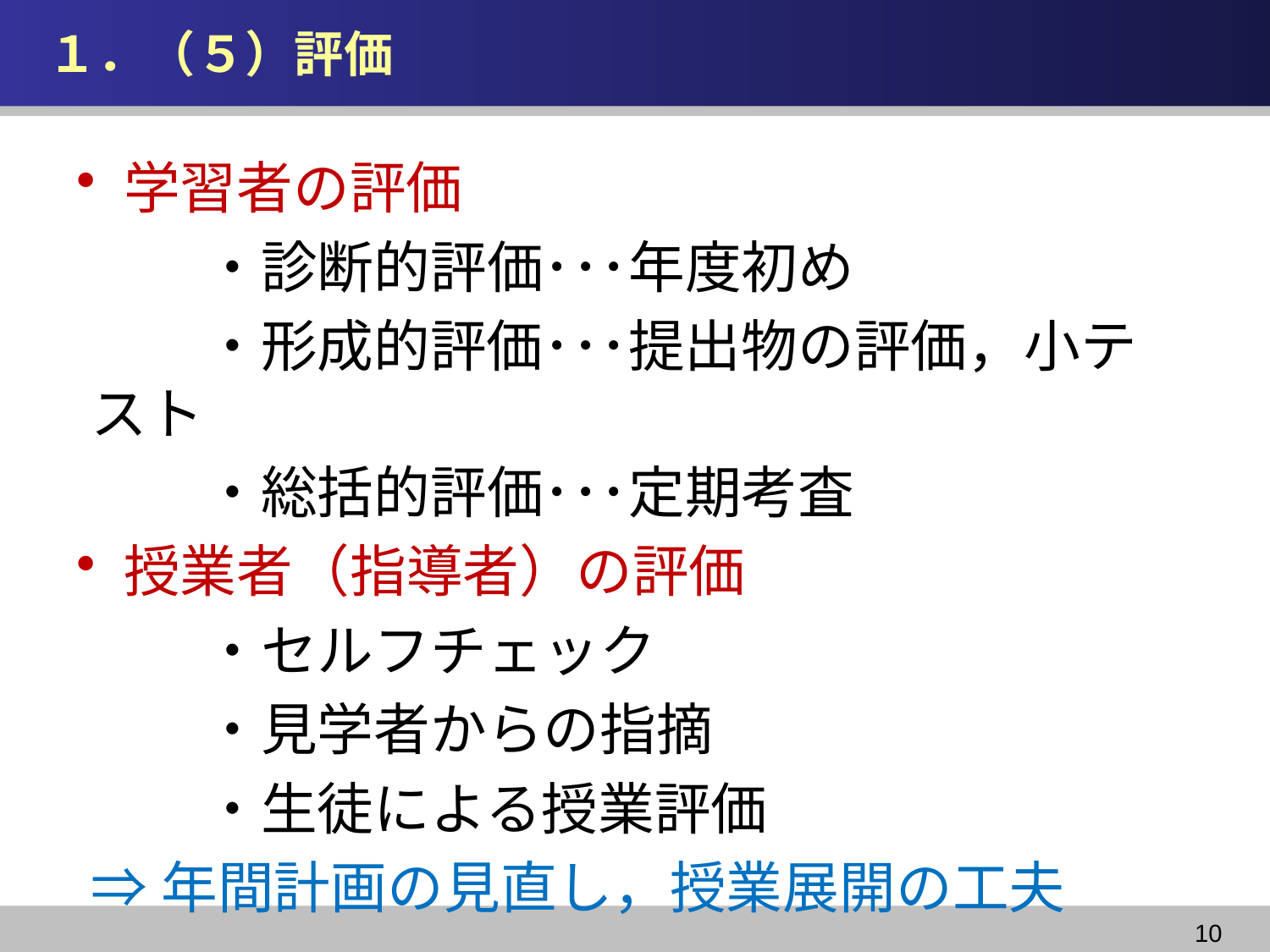

# １．（５）評価
学習者の評価
　　・診断的評価･･･年度初め
　　・形成的評価･･･提出物の評価，小テスト
　　・総括的評価･･･定期考査
授業者（指導者）の評価
　　・セルフチェック
　　・見学者からの指摘
　　・生徒による授業評価
⇒年間計画の見直し，授業展開の工夫

10